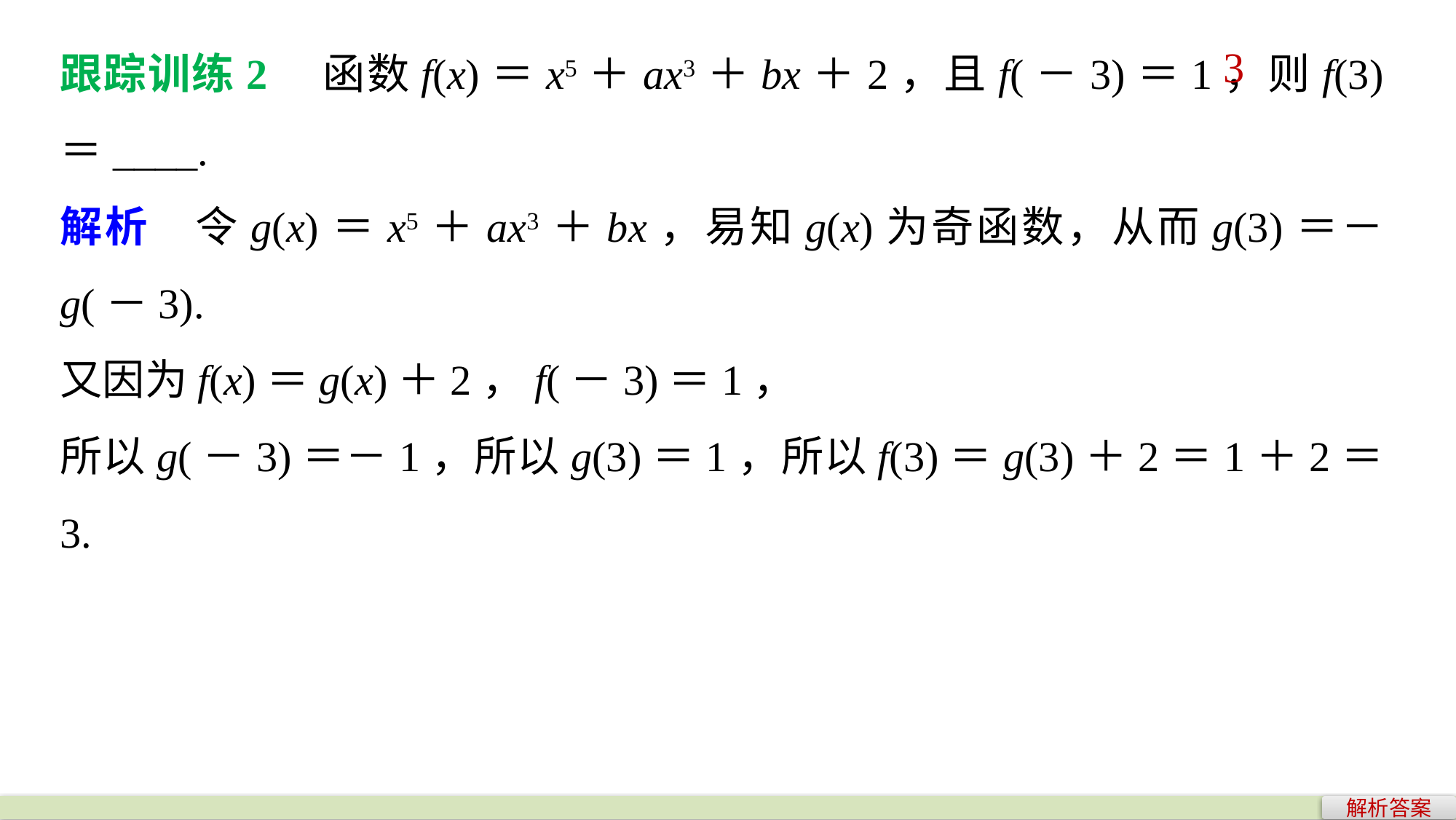

跟踪训练2　函数f(x)＝x5＋ax3＋bx＋2，且f(－3)＝1，则f(3)＝____.
解析　令g(x)＝x5＋ax3＋bx，易知g(x)为奇函数，从而g(3)＝－g(－3).
又因为f(x)＝g(x)＋2，f(－3)＝1，
所以g(－3)＝－1，所以g(3)＝1，所以f(3)＝g(3)＋2＝1＋2＝3.
3
解析答案